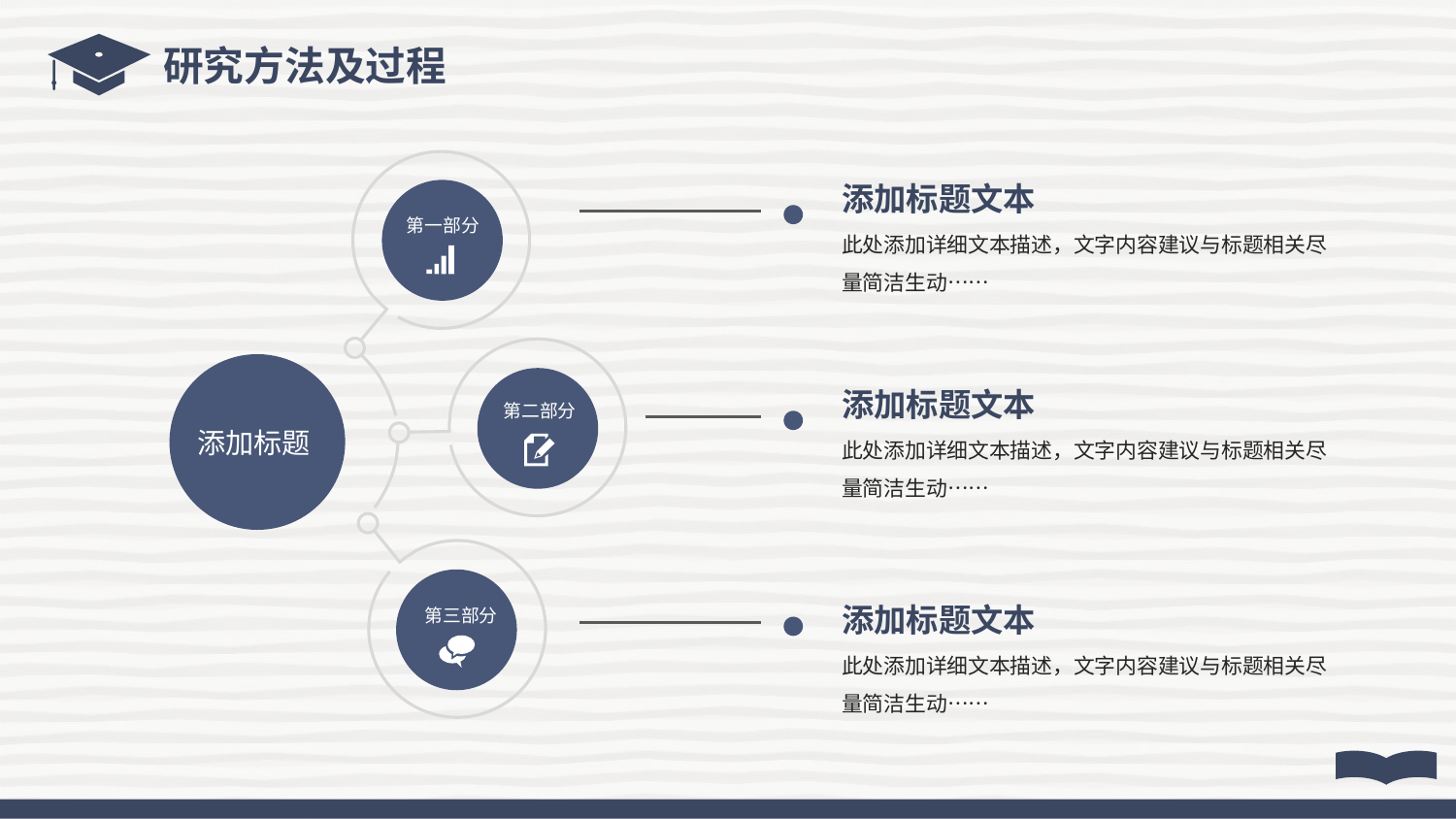

研究方法及过程

添加标题文本
此处添加详细文本描述，文字内容建议与标题相关尽量简洁生动……

第一部分

添加标题文本
此处添加详细文本描述，文字内容建议与标题相关尽量简洁生动……
第二部分

添加标题

第三部分
添加标题文本
此处添加详细文本描述，文字内容建议与标题相关尽量简洁生动……